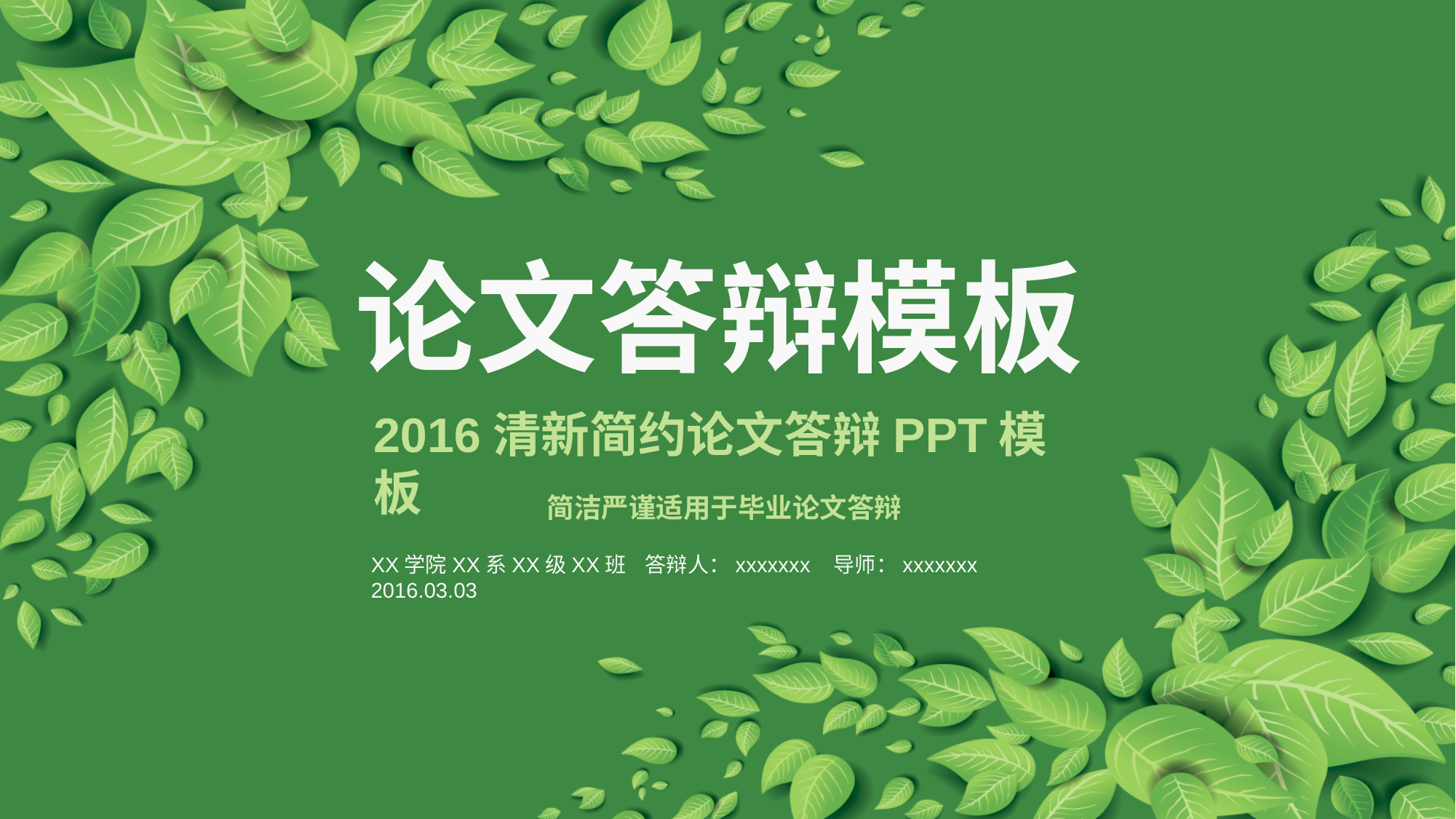

论文答辩模板
2016清新简约论文答辩PPT模板
简洁严谨适用于毕业论文答辩
XX学院XX系XX级XX班    答辩人：xxxxxxx   导师：xxxxxxx    2016.03.03